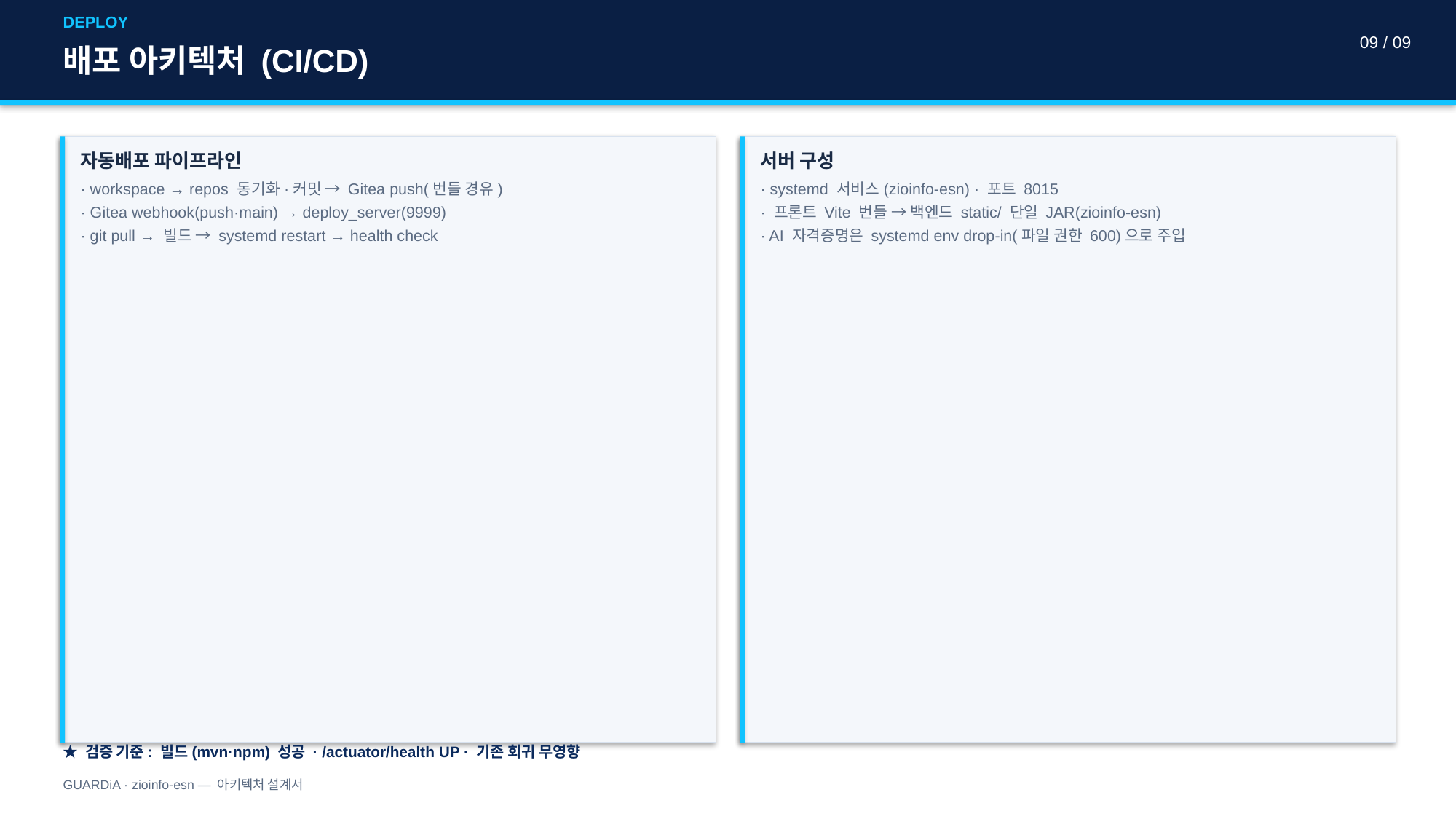

DEPLOY
09 / 09
배포 아키텍처 (CI/CD)

자동배포 파이프라인
· workspace → repos 동기화·커밋 → Gitea push(번들 경유)
· Gitea webhook(push·main) → deploy_server(9999)
· git pull → 빌드 → systemd restart → health check
서버 구성
· systemd 서비스(zioinfo-esn) · 포트 8015
· 프론트 Vite 번들 → 백엔드 static/ 단일 JAR(zioinfo-esn)
· AI 자격증명은 systemd env drop-in(파일 권한 600)으로 주입
★ 검증 기준: 빌드(mvn·npm) 성공 · /actuator/health UP · 기존 회귀 무영향
GUARDiA · zioinfo-esn — 아키텍처 설계서